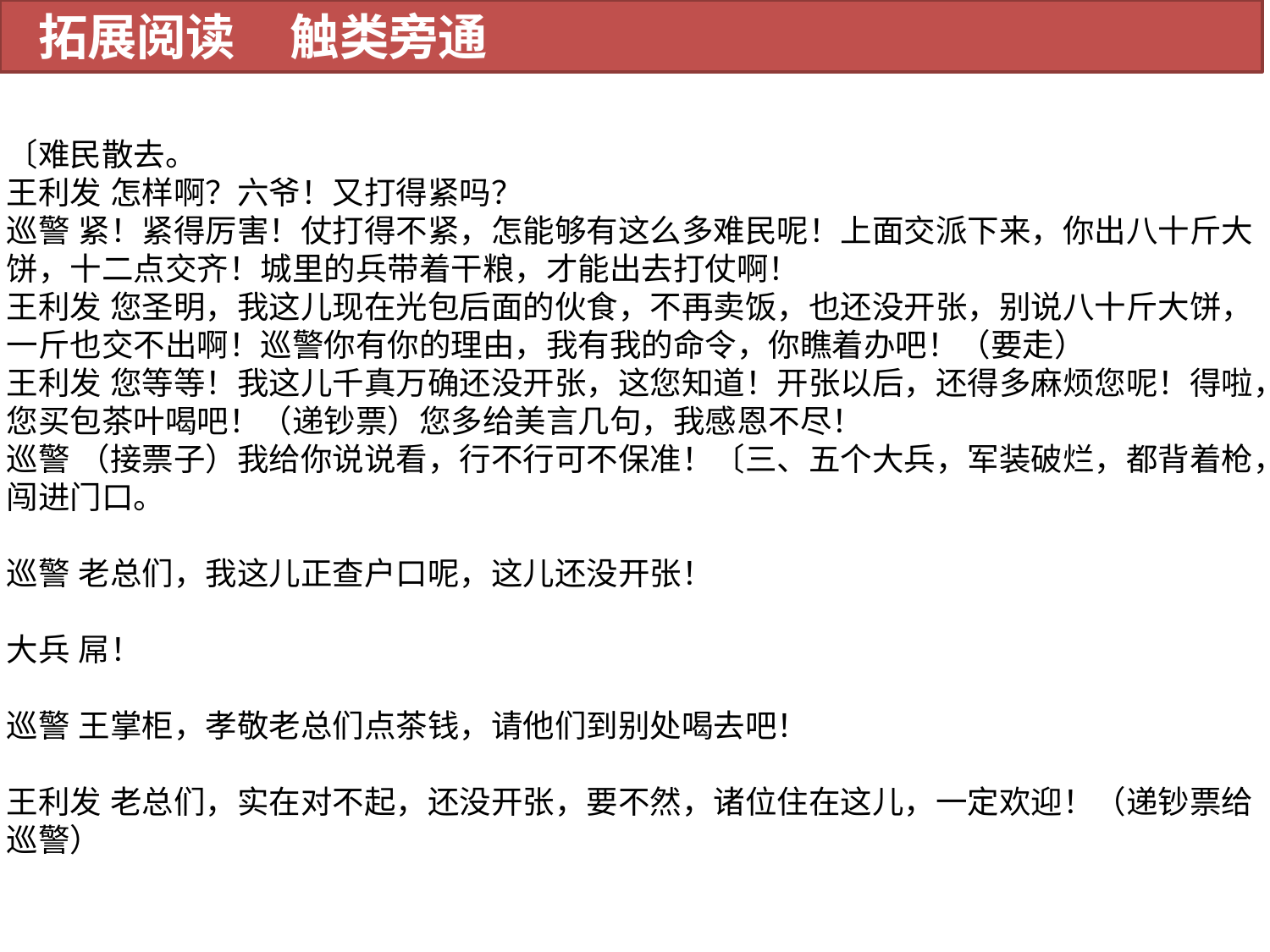

拓展阅读    触类旁通

〔难民散去。
王利发 怎样啊？六爷！又打得紧吗？
巡警 紧！紧得厉害！仗打得不紧，怎能够有这么多难民呢！上面交派下来，你出八十斤大饼，十二点交齐！城里的兵带着干粮，才能出去打仗啊！
王利发 您圣明，我这儿现在光包后面的伙食，不再卖饭，也还没开张，别说八十斤大饼，一斤也交不出啊！巡警你有你的理由，我有我的命令，你瞧着办吧！（要走）
王利发 您等等！我这儿千真万确还没开张，这您知道！开张以后，还得多麻烦您呢！得啦，您买包茶叶喝吧！（递钞票）您多给美言几句，我感恩不尽！
巡警 （接票子）我给你说说看，行不行可不保准！〔三、五个大兵，军装破烂，都背着枪，闯进门口。

巡警 老总们，我这儿正查户口呢，这儿还没开张！

大兵 屌！

巡警 王掌柜，孝敬老总们点茶钱，请他们到别处喝去吧！

王利发 老总们，实在对不起，还没开张，要不然，诸位住在这儿，一定欢迎！（递钞票给巡警）